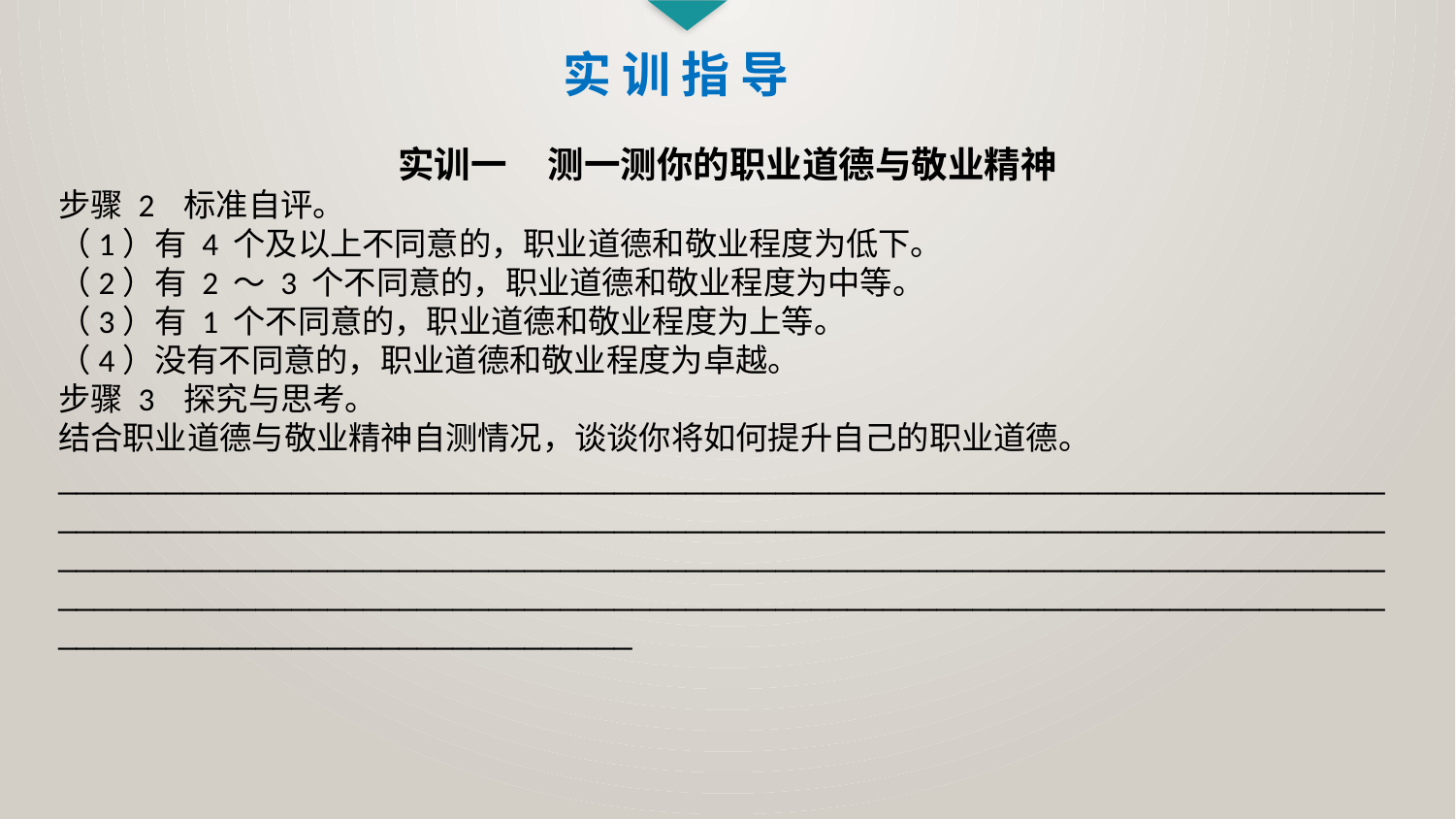

实 训 指 导
实训一     测一测你的职业道德与敬业精神
步骤 2   标准自评。
（1）有 4 个及以上不同意的，职业道德和敬业程度为低下。
（2）有 2 ～ 3 个不同意的，职业道德和敬业程度为中等。
（3）有 1 个不同意的，职业道德和敬业程度为上等。
（4）没有不同意的，职业道德和敬业程度为卓越。
步骤 3   探究与思考。
结合职业道德与敬业精神自测情况，谈谈你将如何提升自己的职业道德。
________________________________________________________________________________________________________________________________________________________________________________________________________________________________________________________________________________________________________________________________________
87